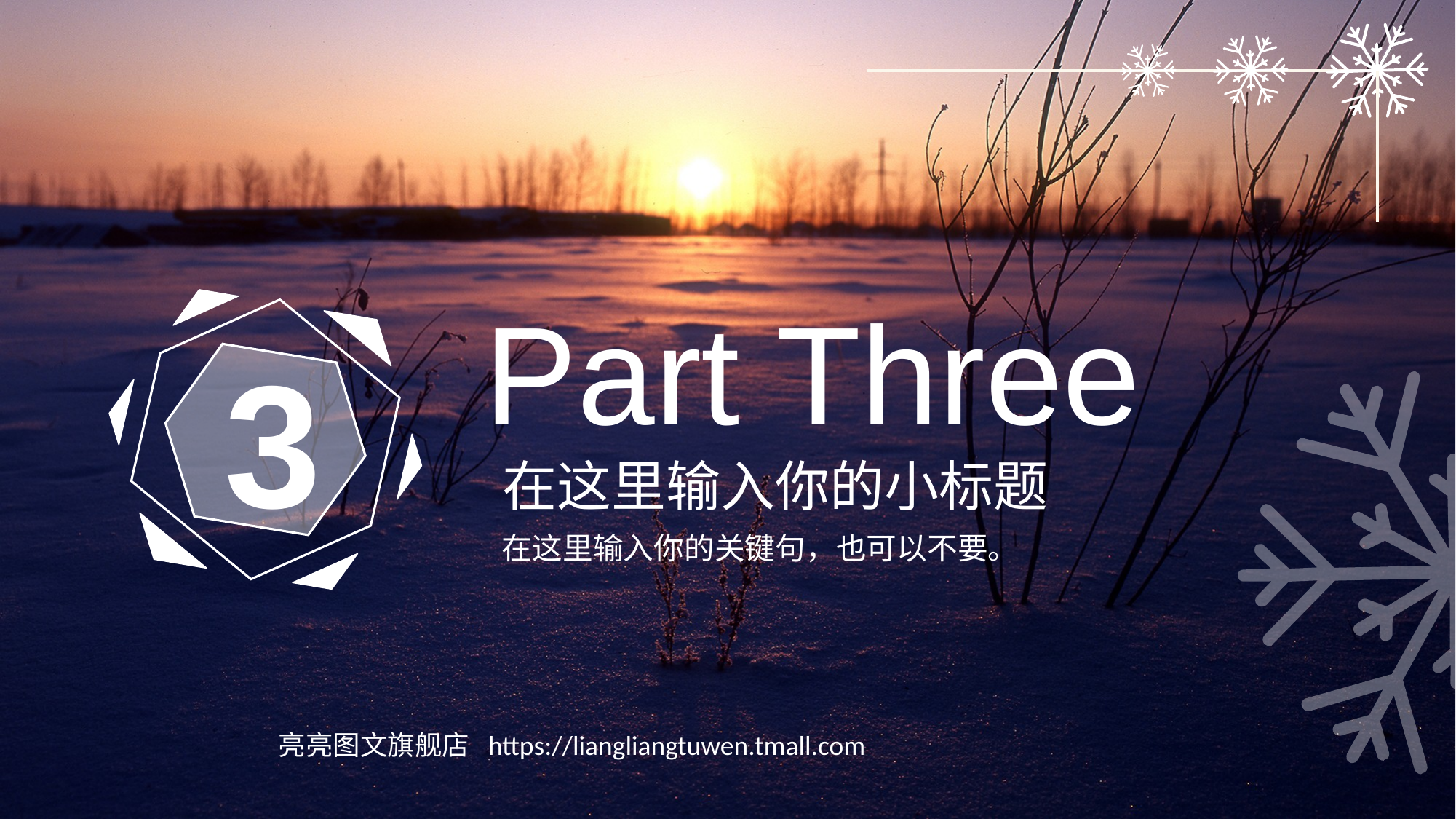

Part Three

3

在这里输入你的小标题
在这里输入你的关键句，也可以不要。
亮亮图文旗舰店  https://liangliangtuwen.tmall.com